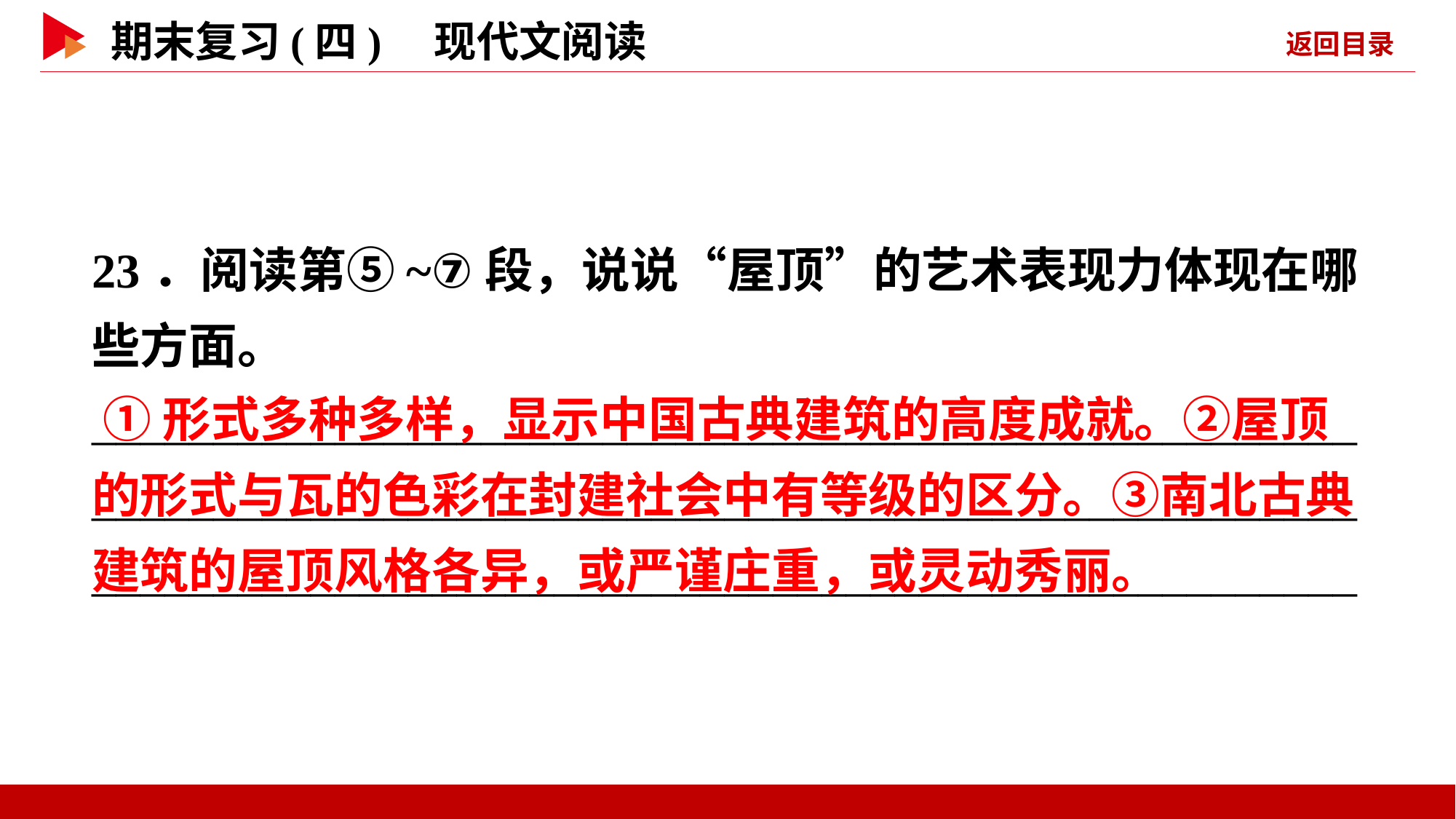

23．阅读第⑤~⑦段，说说“屋顶”的艺术表现力体现在哪些方面。
____________________________________________________________________________________________________________________________________________________________
 ①形式多种多样，显示中国古典建筑的高度成就。②屋顶的形式与瓦的色彩在封建社会中有等级的区分。③南北古典建筑的屋顶风格各异，或严谨庄重，或灵动秀丽。